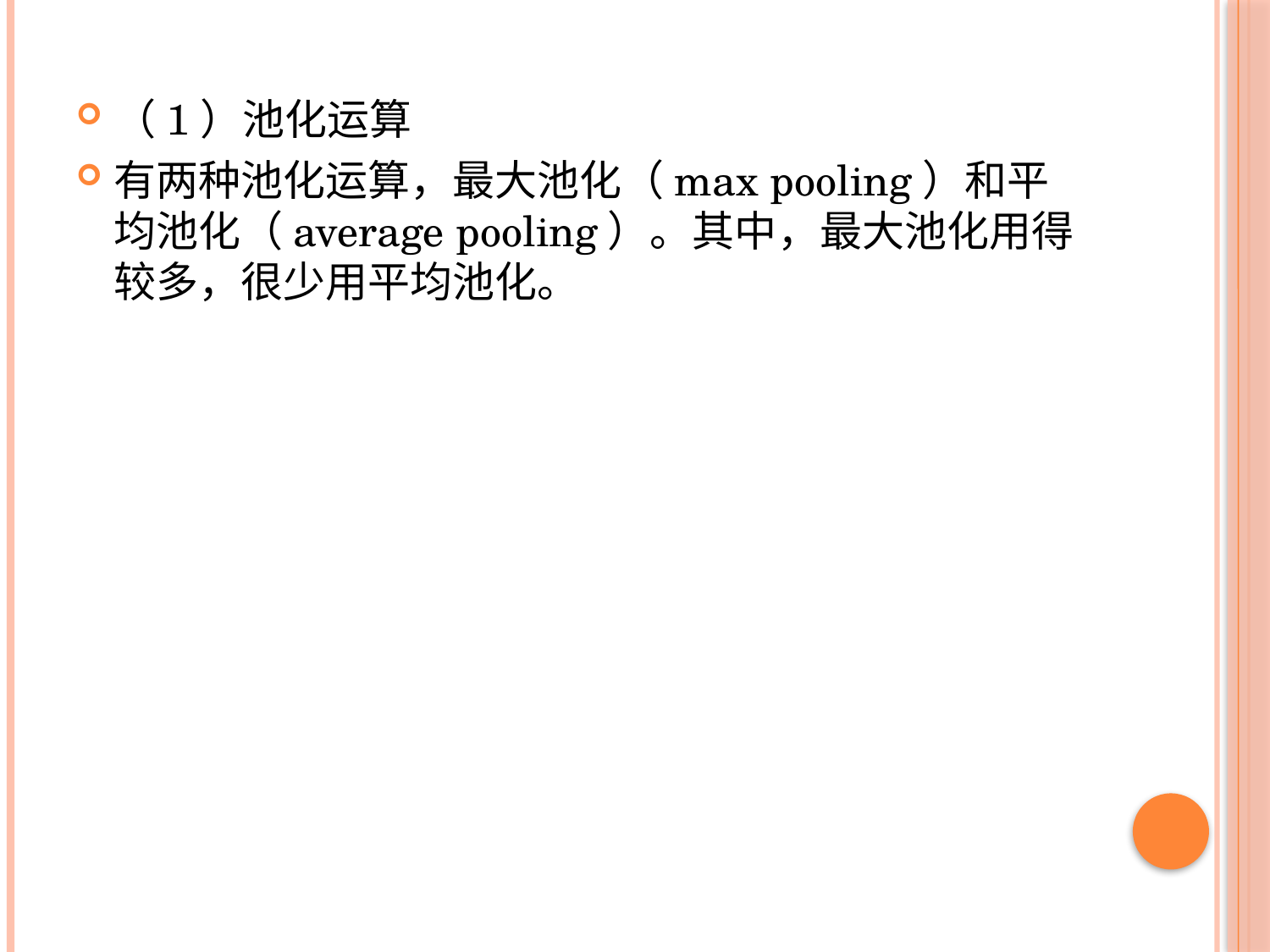

（1）池化运算
有两种池化运算，最大池化（max pooling）和平均池化（average pooling）。其中，最大池化用得较多，很少用平均池化。